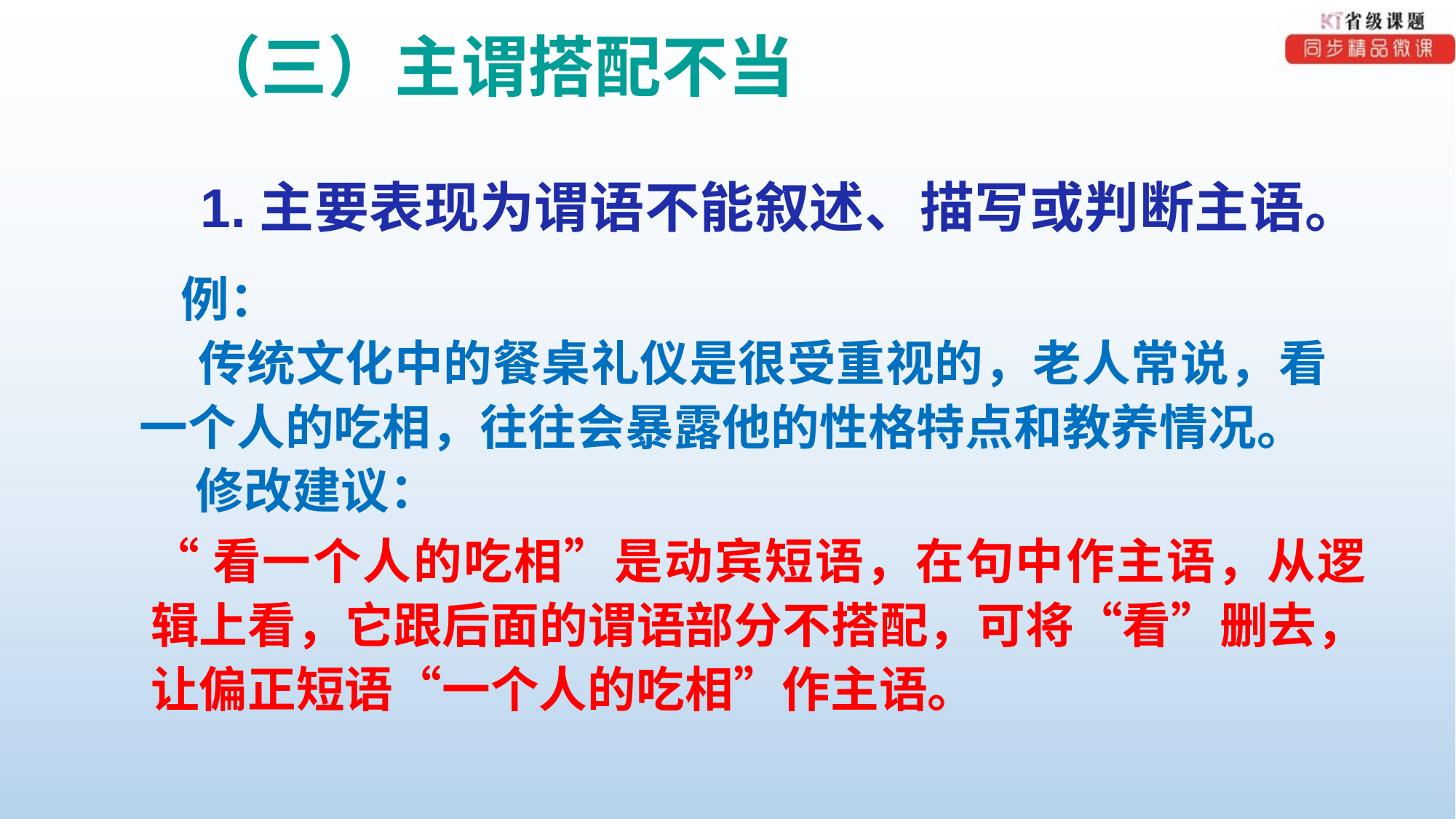

（三）主谓搭配不当
1.主要表现为谓语不能叙述、描写或判断主语。
    例：
    传统文化中的餐桌礼仪是很受重视的，老人常说，看一个人的吃相，往往会暴露他的性格特点和教养情况。
    修改建议：
“看一个人的吃相”是动宾短语，在句中作主语，从逻辑上看，它跟后面的谓语部分不搭配，可将“看”删去，让偏正短语“一个人的吃相”作主语。